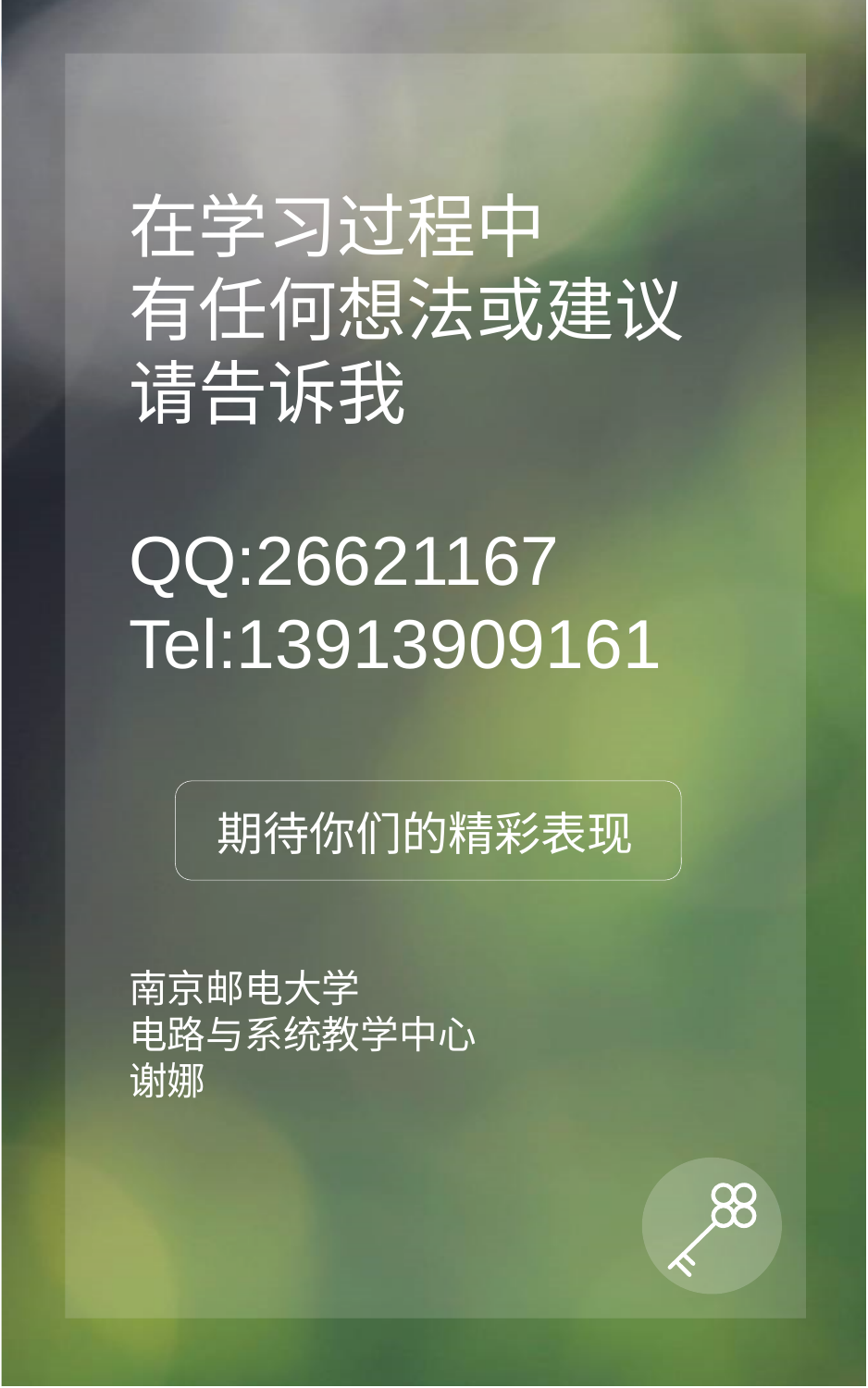

在学习过程中
有任何想法或建议
请告诉我

QQ:26621167
Tel:13913909161

期待你们的精彩表现
南京邮电大学
电路与系统教学中心
谢娜